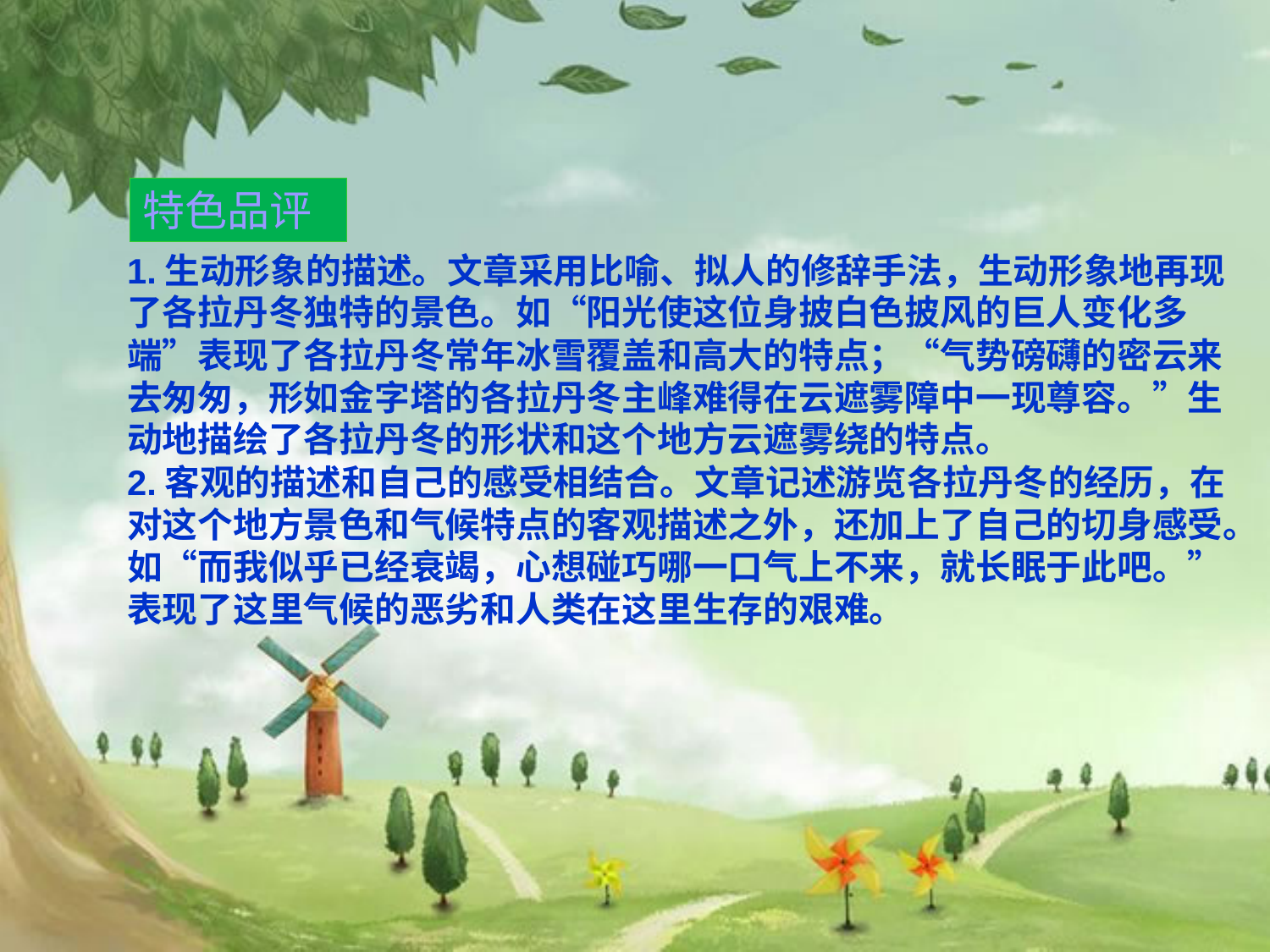

特色品评
1.生动形象的描述。文章采用比喻、拟人的修辞手法，生动形象地再现了各拉丹冬独特的景色。如“阳光使这位身披白色披风的巨人变化多端”表现了各拉丹冬常年冰雪覆盖和高大的特点；“气势磅礴的密云来去匆匆，形如金字塔的各拉丹冬主峰难得在云遮雾障中一现尊容。”生动地描绘了各拉丹冬的形状和这个地方云遮雾绕的特点。
2.客观的描述和自己的感受相结合。文章记述游览各拉丹冬的经历，在对这个地方景色和气候特点的客观描述之外，还加上了自己的切身感受。如“而我似乎已经衰竭，心想碰巧哪一口气上不来，就长眠于此吧。”表现了这里气候的恶劣和人类在这里生存的艰难。